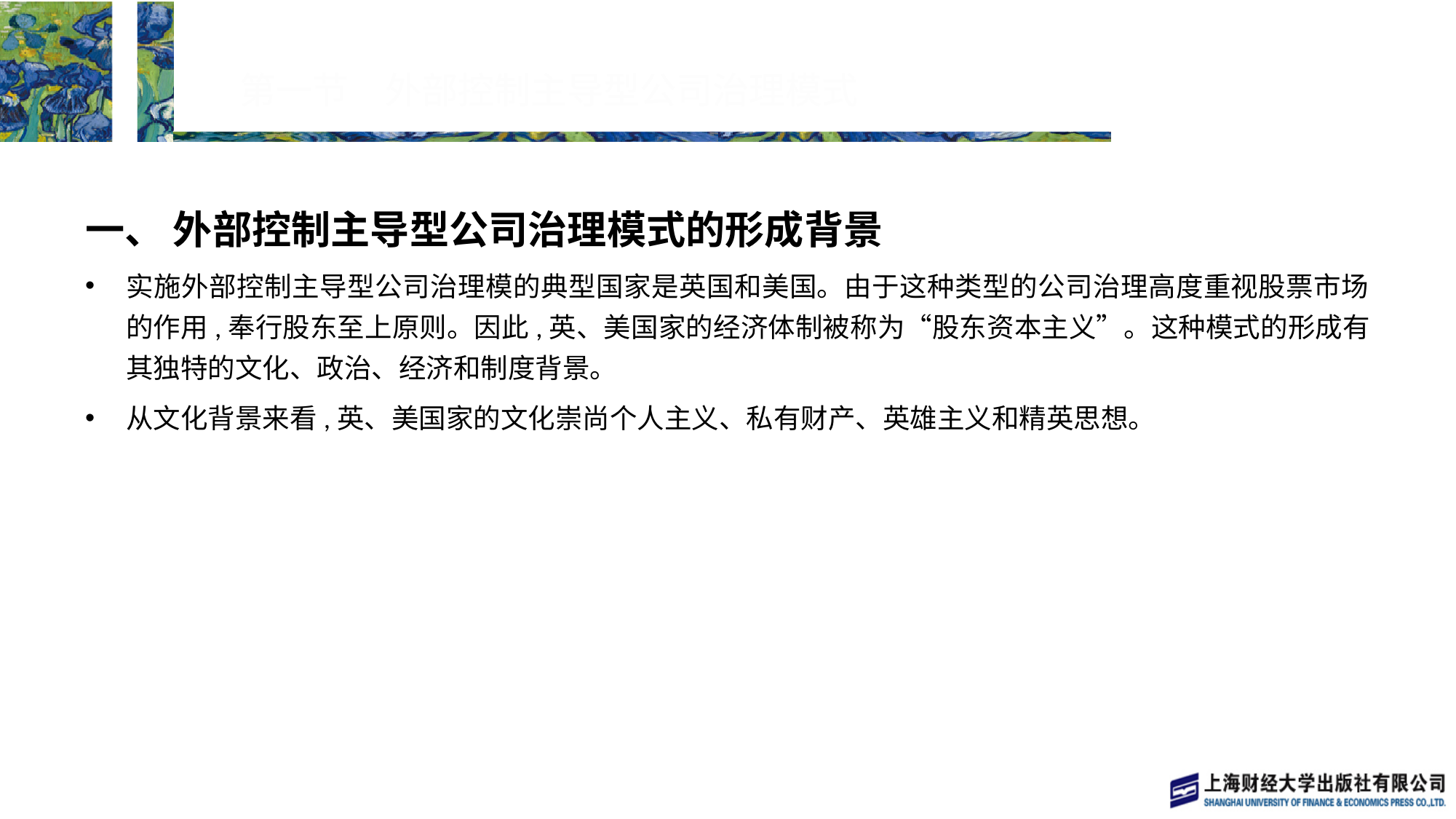

# 第一节　外部控制主导型公司治理模式
一、 外部控制主导型公司治理模式的形成背景
实施外部控制主导型公司治理模的典型国家是英国和美国。由于这种类型的公司治理高度重视股票市场的作用,奉行股东至上原则。因此,英、美国家的经济体制被称为“股东资本主义”。这种模式的形成有其独特的文化、政治、经济和制度背景。
从文化背景来看,英、美国家的文化崇尚个人主义、私有财产、英雄主义和精英思想。